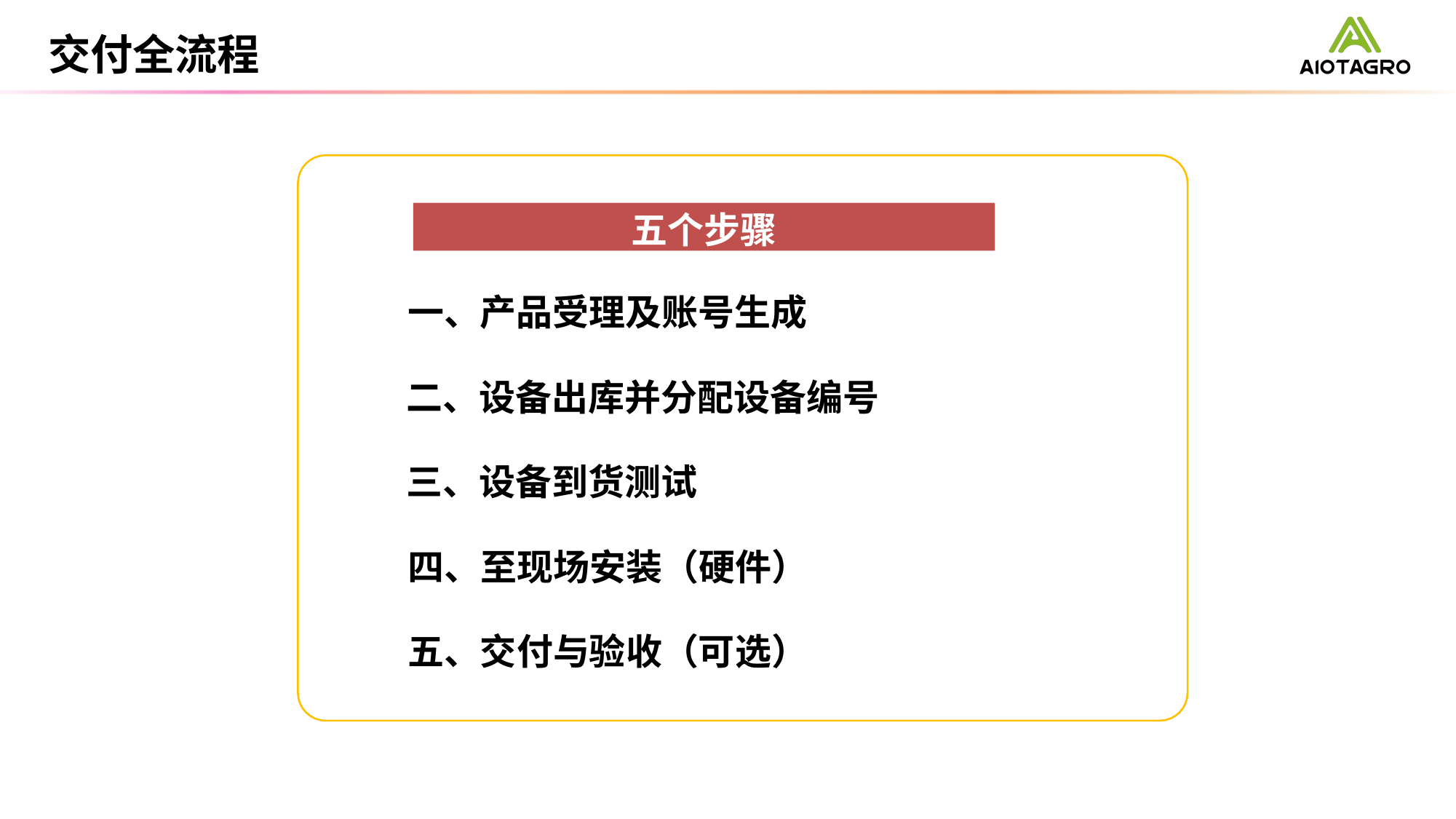

# 交付全流程

五个步骤
一、产品受理及账号生成
二、设备出库并分配设备编号
三、设备到货测试
四、至现场安装（硬件） 五、交付与验收（可选）
6